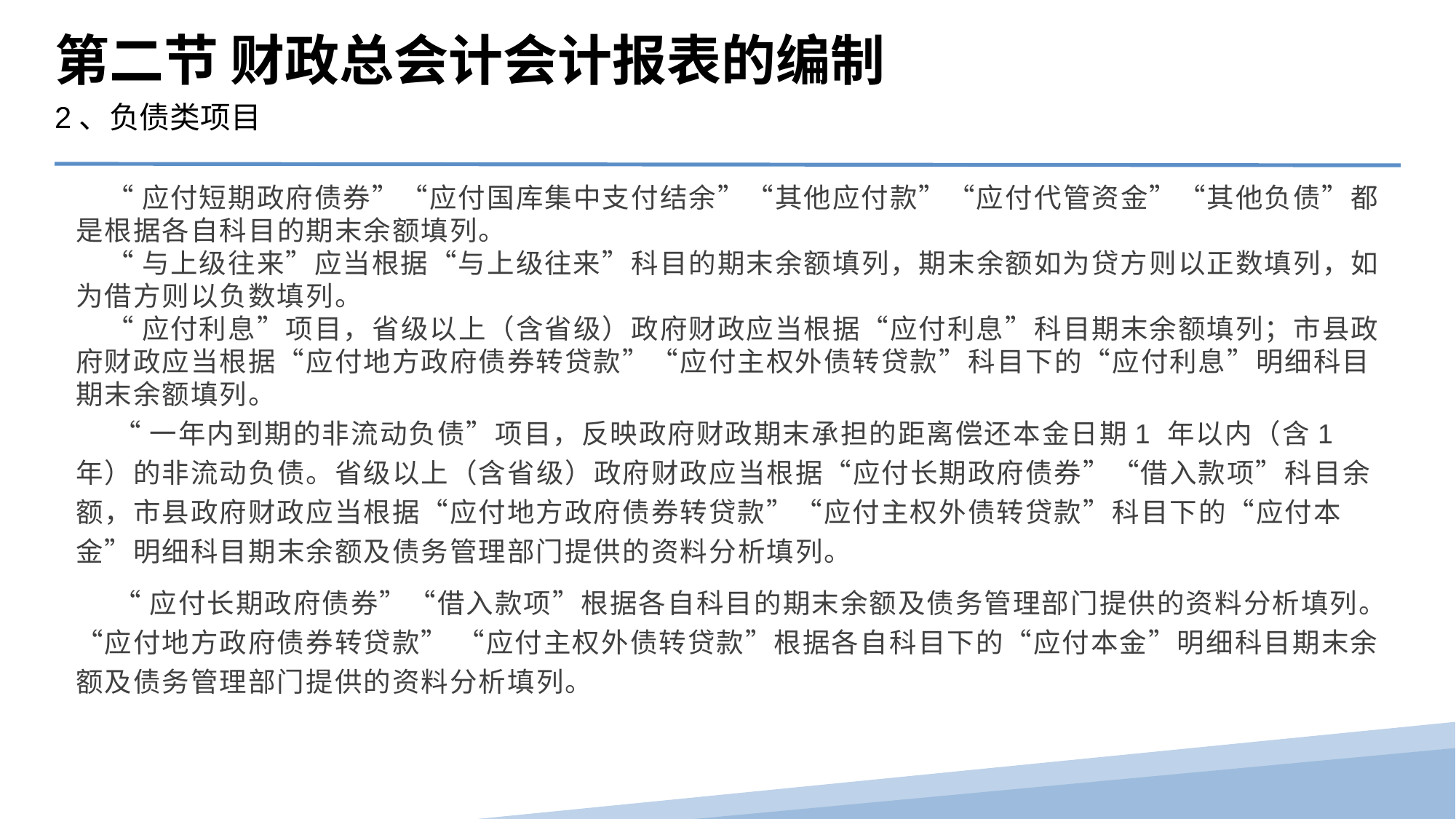

第二节 财政总会计会计报表的编制
2、负债类项目
    “应付短期政府债券”“应付国库集中支付结余”“其他应付款”“应付代管资金”“其他负债”都是根据各自科目的期末余额填列。
    “与上级往来”应当根据“与上级往来”科目的期末余额填列，期末余额如为贷方则以正数填列，如为借方则以负数填列。
    “应付利息”项目，省级以上（含省级）政府财政应当根据“应付利息”科目期末余额填列；市县政府财政应当根据“应付地方政府债券转贷款”“应付主权外债转贷款”科目下的“应付利息”明细科目期末余额填列。
     “一年内到期的非流动负债”项目，反映政府财政期末承担的距离偿还本金日期1 年以内（含1 年）的非流动负债。省级以上（含省级）政府财政应当根据“应付长期政府债券”“借入款项”科目余额，市县政府财政应当根据“应付地方政府债券转贷款”“应付主权外债转贷款”科目下的“应付本金”明细科目期末余额及债务管理部门提供的资料分析填列。
     “应付长期政府债券”“借入款项”根据各自科目的期末余额及债务管理部门提供的资料分析填列。“应付地方政府债券转贷款” “应付主权外债转贷款”根据各自科目下的“应付本金”明细科目期末余额及债务管理部门提供的资料分析填列。